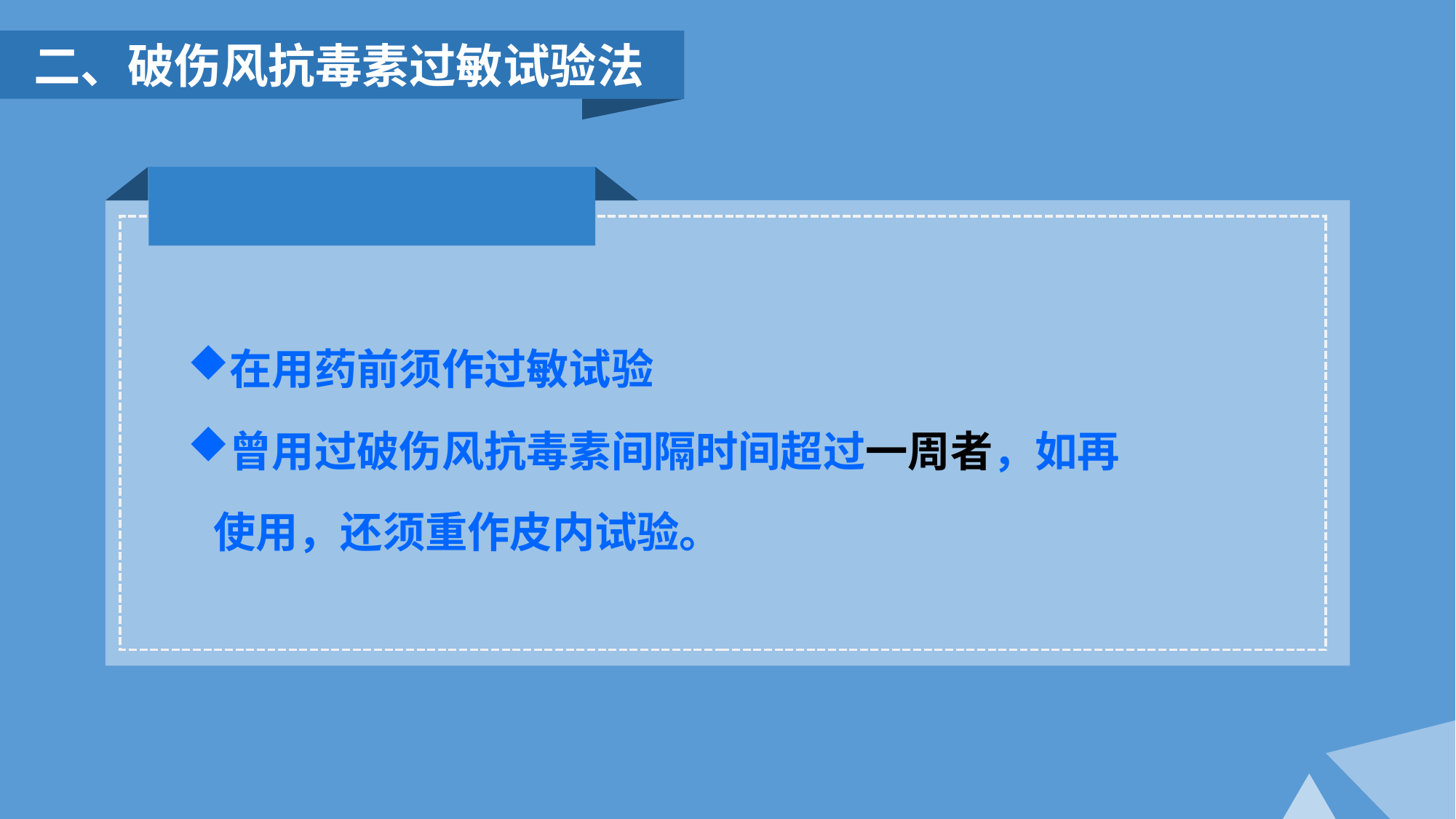

二、破伤风抗毒素过敏试验法

在用药前须作过敏试验
曾用过破伤风抗毒素间隔时间超过一周者，如再使用，还须重作皮内试验。